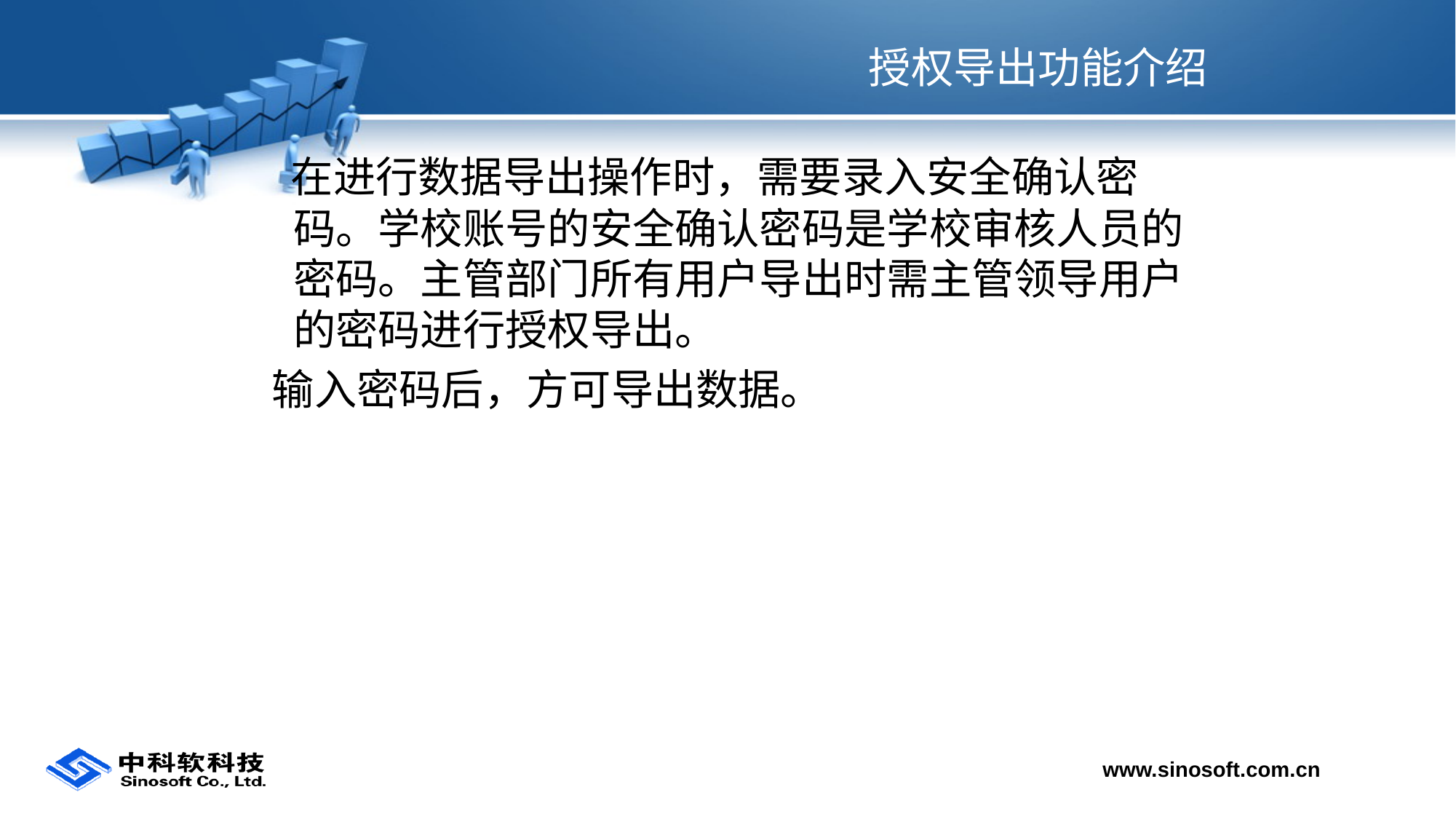

# 授权导出功能介绍
   在进行数据导出操作时，需要录入安全确认密码。学校账号的安全确认密码是学校审核人员的密码。主管部门所有用户导出时需主管领导用户的密码进行授权导出。
 输入密码后，方可导出数据。